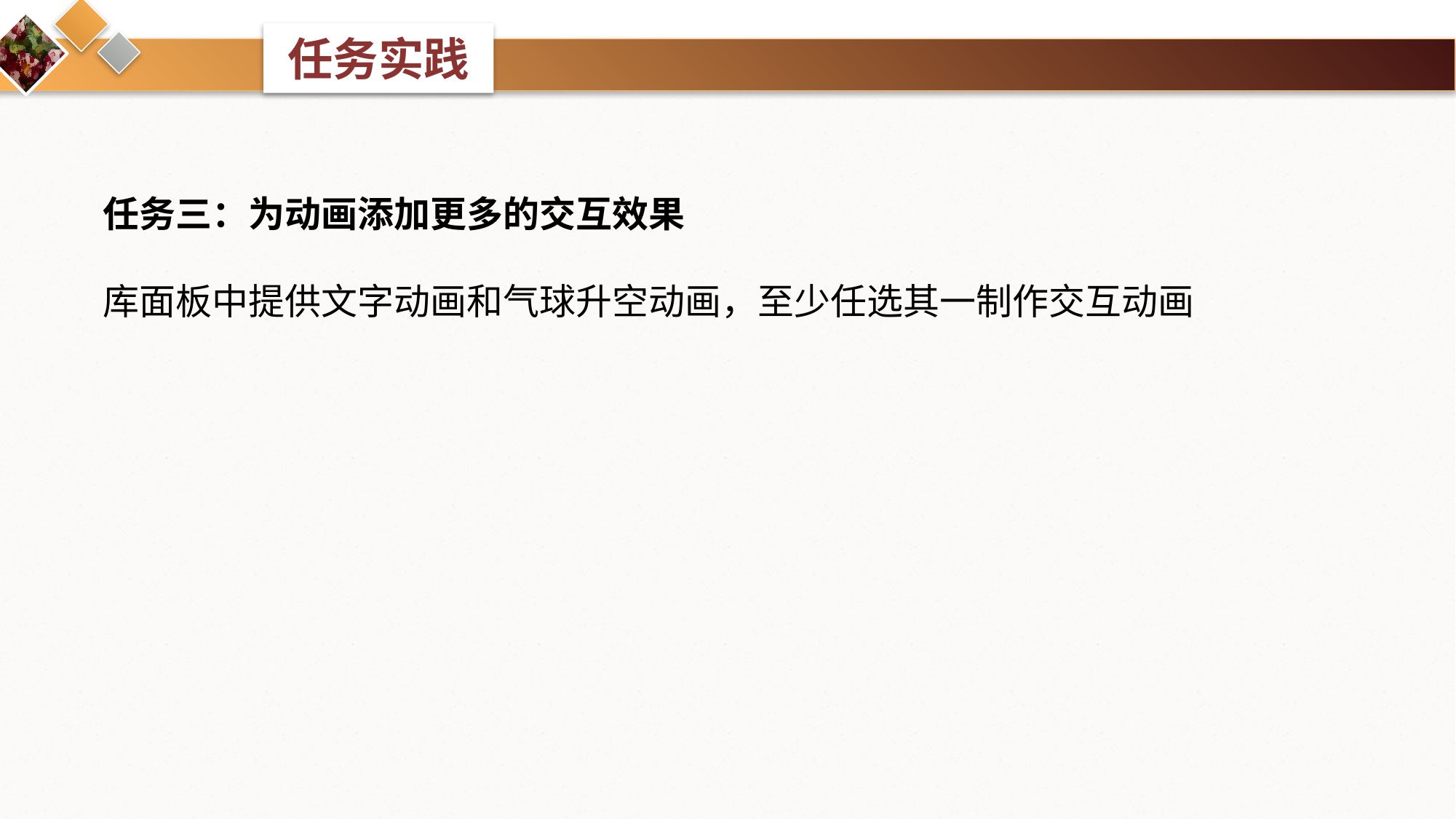

任务三：为动画添加更多的交互效果

库面板中提供文字动画和气球升空动画，至少任选其一制作交互动画